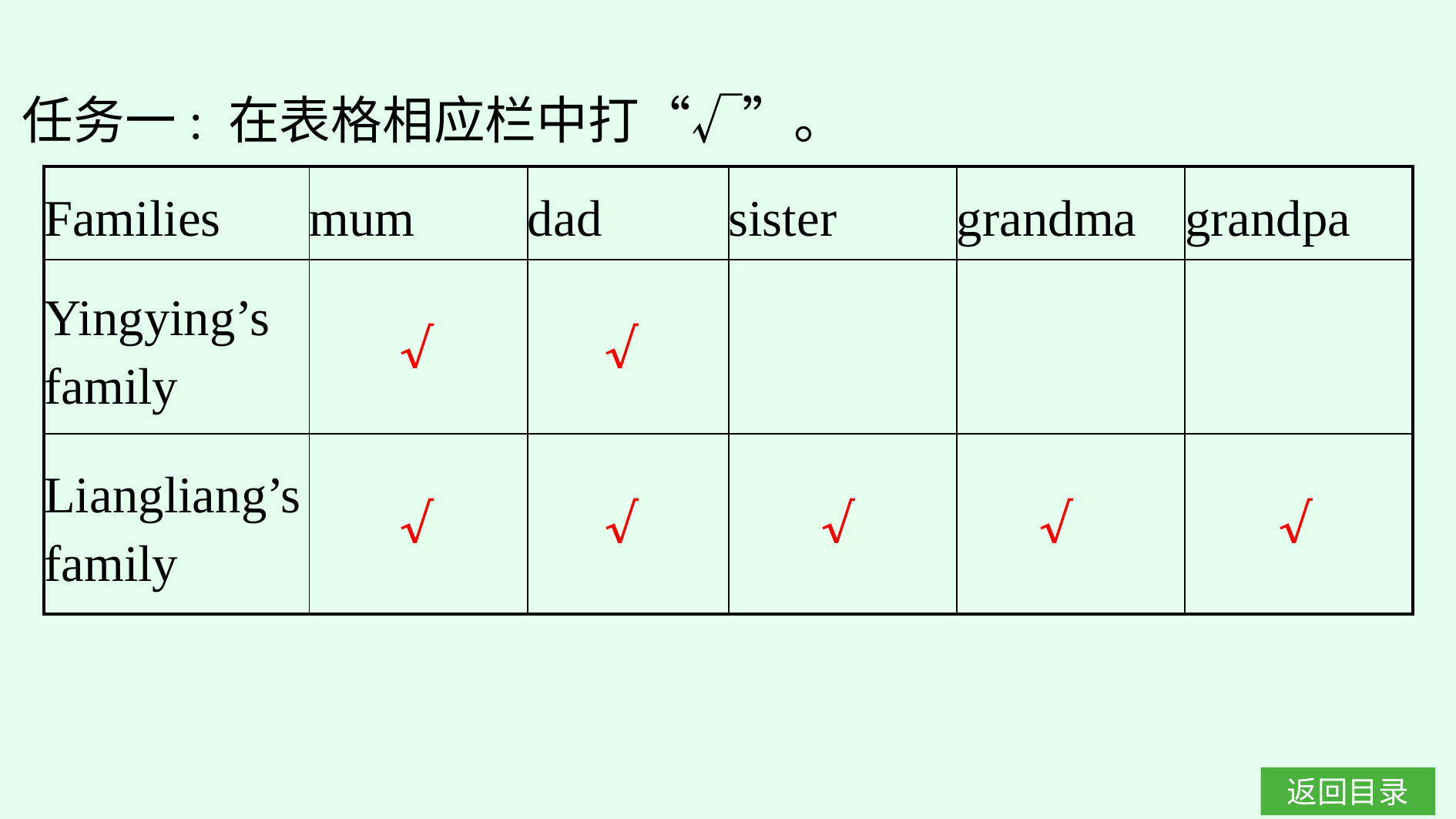

任务一: 在表格相应栏中打“√”。
| Families | mum | dad | sister | grandma | grandpa |
| --- | --- | --- | --- | --- | --- |
| Yingying’s family |  |  |  |  |  |
| Liangliang’s family |  |  |  |  |  |
√
√
√
√
√
√
√